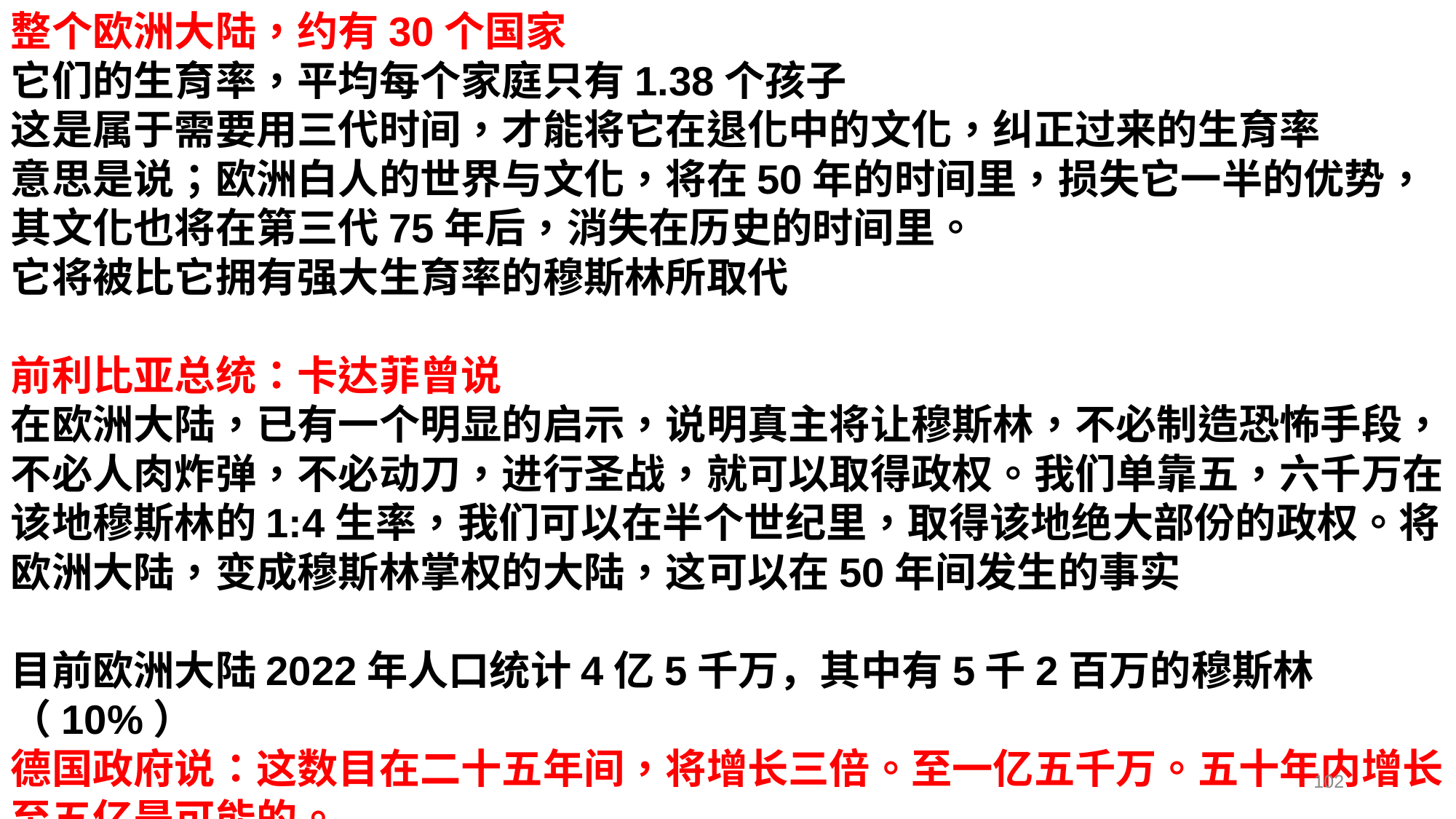

整个欧洲大陆，约有30个国家
它们的生育率，平均每个家庭只有1.38个孩子
这是属于需要用三代时间，才能将它在退化中的文化，纠正过来的生育率
意思是说；欧洲白人的世界与文化，将在50年的时间里，损失它一半的优势，其文化也将在第三代75年后，消失在历史的时间里。
它将被比它拥有强大生育率的穆斯林所取代

前利比亚总统：卡达菲曾说
在欧洲大陆，已有一个明显的启示，说明真主将让穆斯林，不必制造恐怖手段，不必人肉炸弹，不必动刀，进行圣战，就可以取得政权。我们单靠五，六千万在该地穆斯林的1:4生率，我们可以在半个世纪里，取得该地绝大部份的政权。将欧洲大陆，变成穆斯林掌权的大陆，这可以在50年间发生的事实

目前欧洲大陆2022年人口统计4亿5千万，其中有5千2百万的穆斯林（10%）
德国政府说：这数目在二十五年间，将增长三倍。至一亿五千万。五十年内增长至五亿是可能的。
102